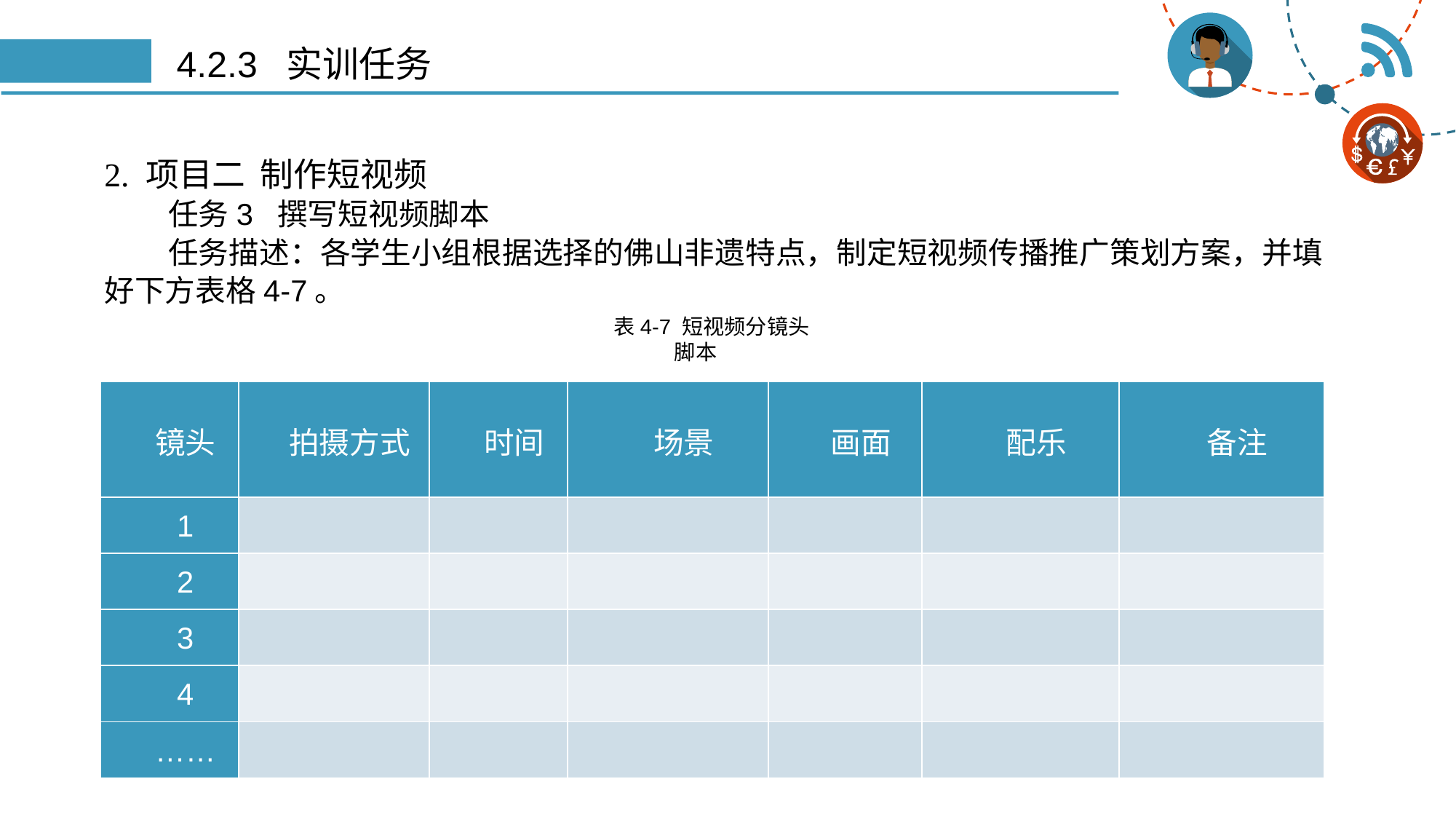

# 4.2.3  实训任务
2. 项目二  制作短视频
任务3  撰写短视频脚本
任务描述：各学生小组根据选择的佛山非遗特点，制定短视频传播推广策划方案，并填好下方表格4-7。

表4-7 短视频分镜头脚本
| 镜头 | 拍摄方式 | 时间 | 场景 | 画面 | 配乐 | 备注 |
| --- | --- | --- | --- | --- | --- | --- |
| 1 |  |  |  |  |  |  |
| 2 |  |  |  |  |  |  |
| 3 |  |  |  |  |  |  |
| 4 |  |  |  |  |  |  |
| …… |  |  |  |  |  |  |